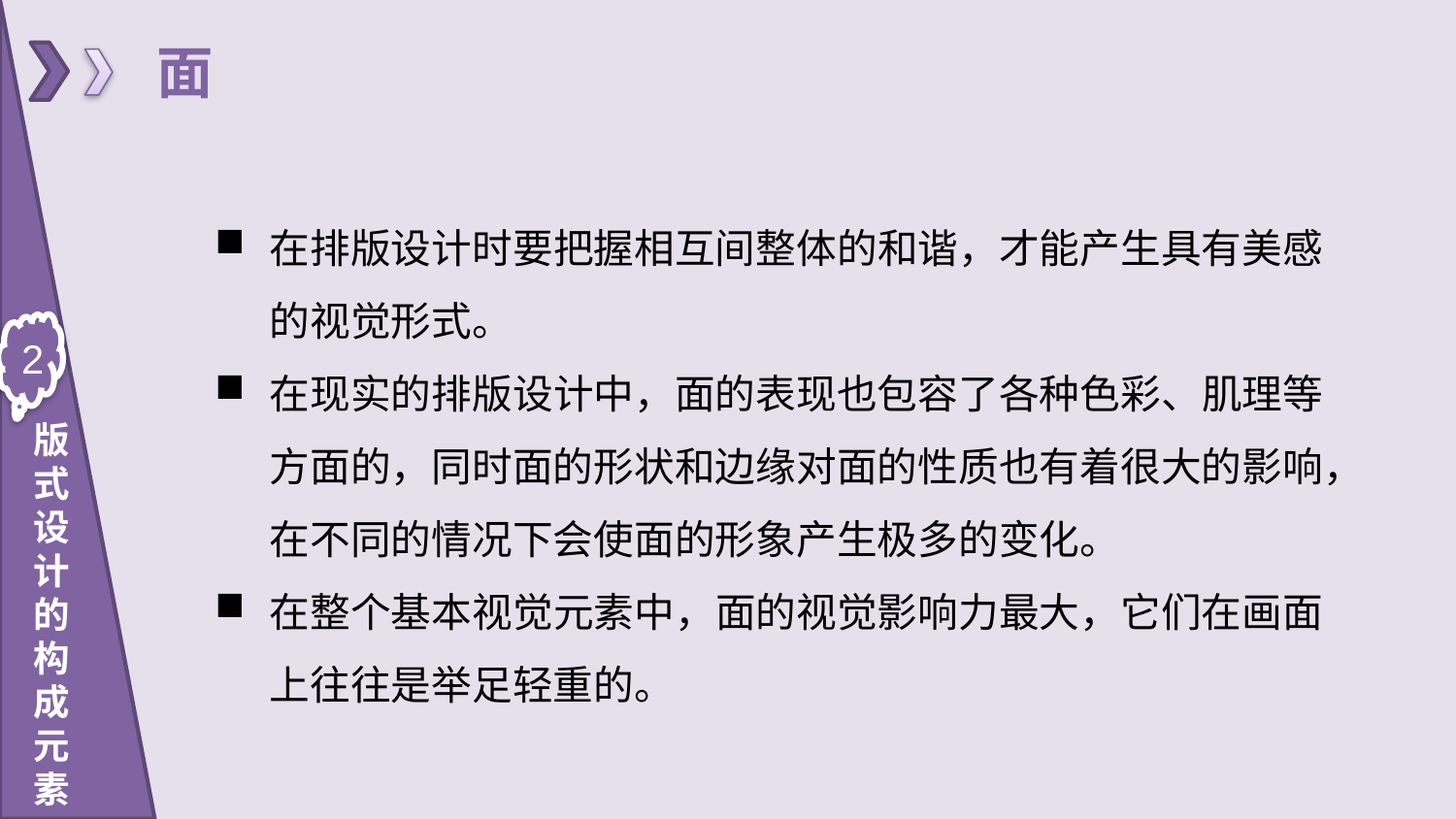

版式设计的构成元素
面

在排版设计时要把握相互间整体的和谐，才能产生具有美感的视觉形式。
在现实的排版设计中，面的表现也包容了各种色彩、肌理等方面的，同时面的形状和边缘对面的性质也有着很大的影响，在不同的情况下会使面的形象产生极多的变化。
在整个基本视觉元素中，面的视觉影响力最大，它们在画面上往往是举足轻重的。
2